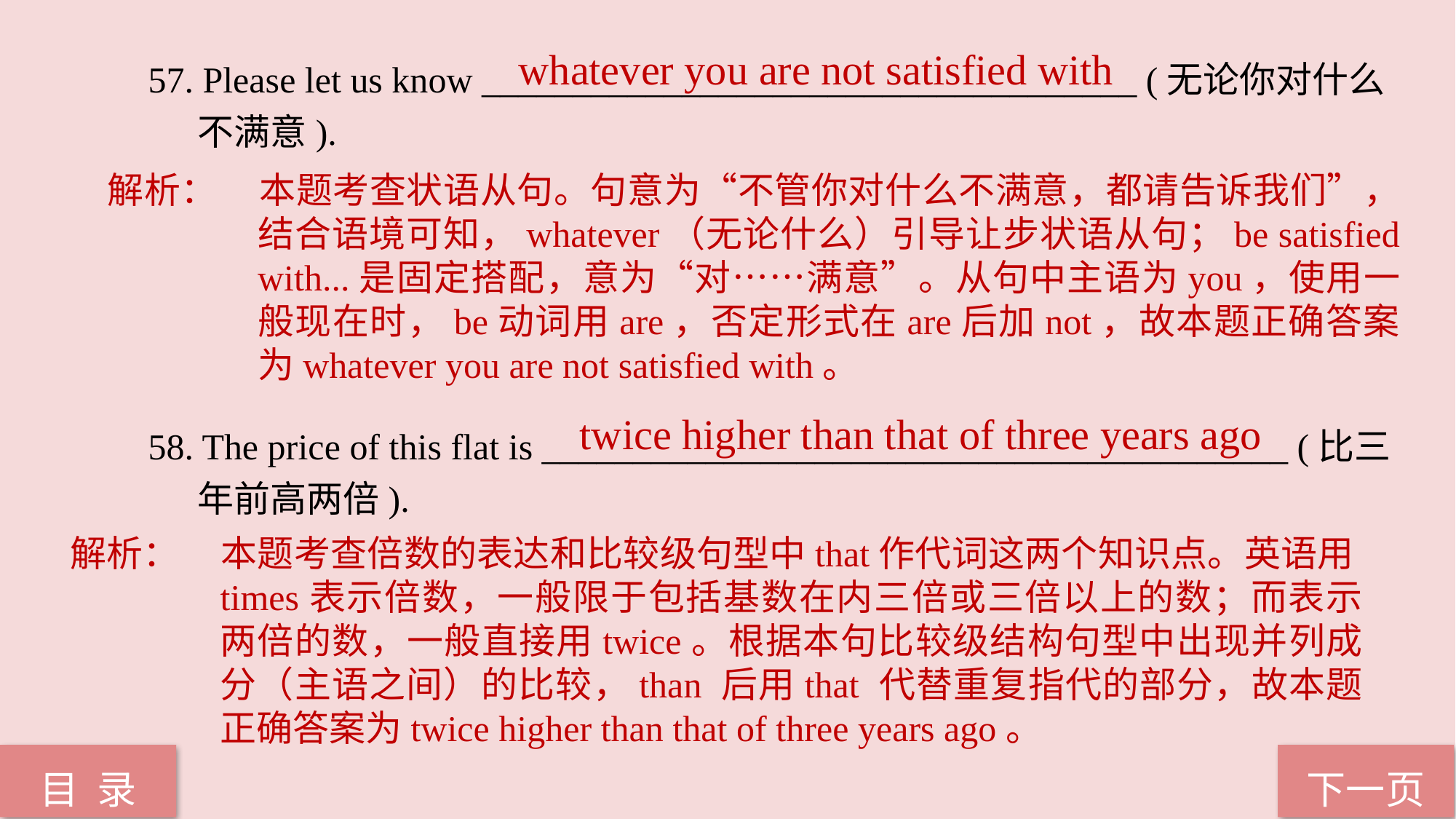

whatever you are not satisfied with
57. Please let us know ____________________________________ (无论你对什么
     不满意).

58. The price of this flat is _________________________________________ (比三
     年前高两倍).
解析：	本题考查状语从句。句意为“不管你对什么不满意，都请告诉我们”，结合语境可知，whatever（无论什么）引导让步状语从句；be satisfied with...是固定搭配，意为“对……满意”。从句中主语为you，使用一般现在时，be动词用are，否定形式在are后加not，故本题正确答案为whatever you are not satisfied with。
twice higher than that of three years ago
解析：	本题考查倍数的表达和比较级句型中that作代词这两个知识点。英语用times表示倍数，一般限于包括基数在内三倍或三倍以上的数；而表示两倍的数，一般直接用twice。根据本句比较级结构句型中出现并列成分（主语之间）的比较，than 后用that 代替重复指代的部分，故本题正确答案为twice higher than that of three years ago。